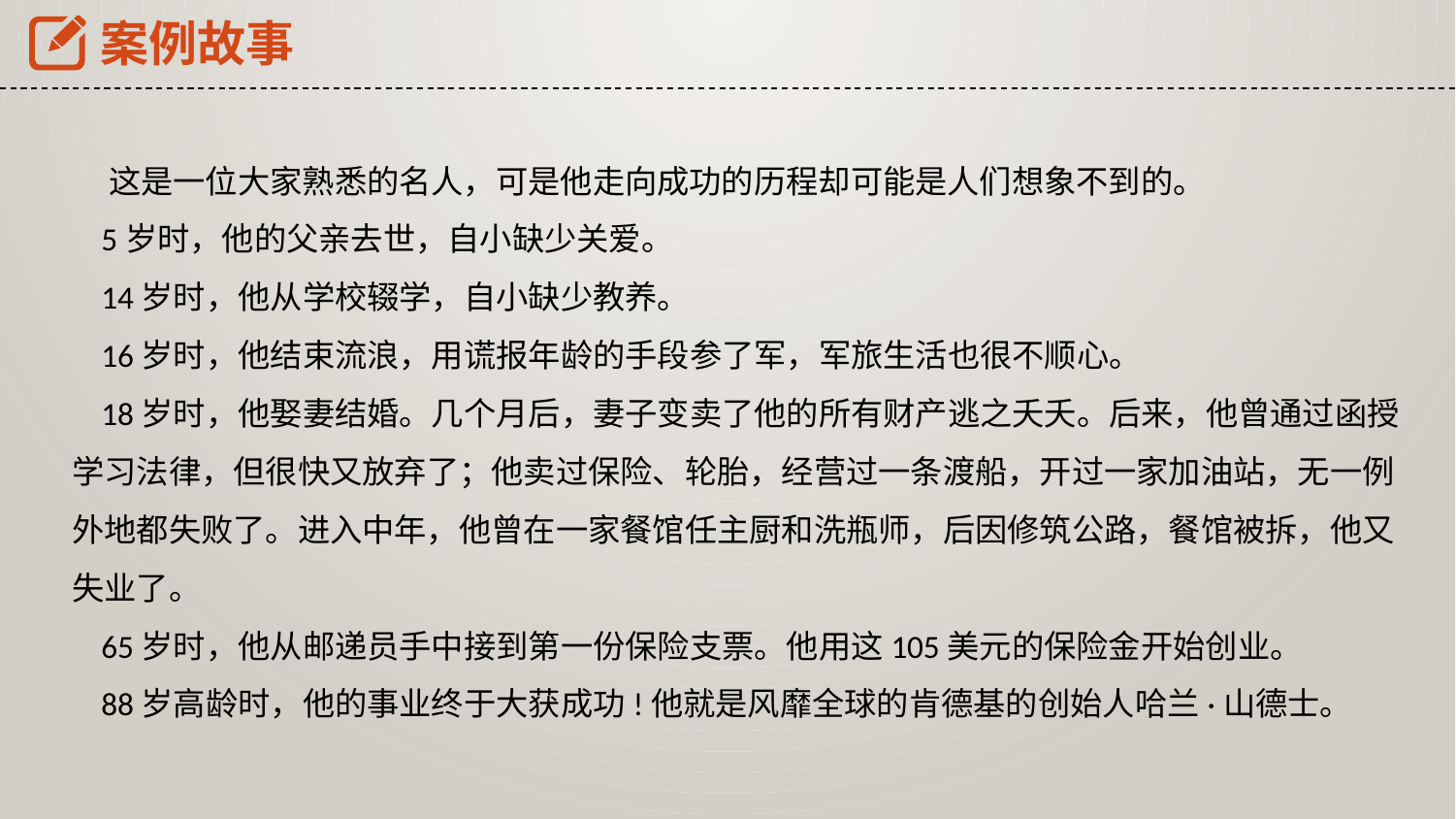

案例故事

    这是一位大家熟悉的名人，可是他走向成功的历程却可能是人们想象不到的。
    5岁时，他的父亲去世，自小缺少关爱。
    14岁时，他从学校辍学，自小缺少教养。
    16岁时，他结束流浪，用谎报年龄的手段参了军，军旅生活也很不顺心。
    18岁时，他娶妻结婚。几个月后，妻子变卖了他的所有财产逃之夭夭。后来，他曾通过函授学习法律，但很快又放弃了；他卖过保险、轮胎，经营过一条渡船，开过一家加油站，无一例外地都失败了。进入中年，他曾在一家餐馆任主厨和洗瓶师，后因修筑公路，餐馆被拆，他又失业了。
    65岁时，他从邮递员手中接到第一份保险支票。他用这105美元的保险金开始创业。
    88岁高龄时，他的事业终于大获成功!他就是风靡全球的肯德基的创始人哈兰·山德士。
48